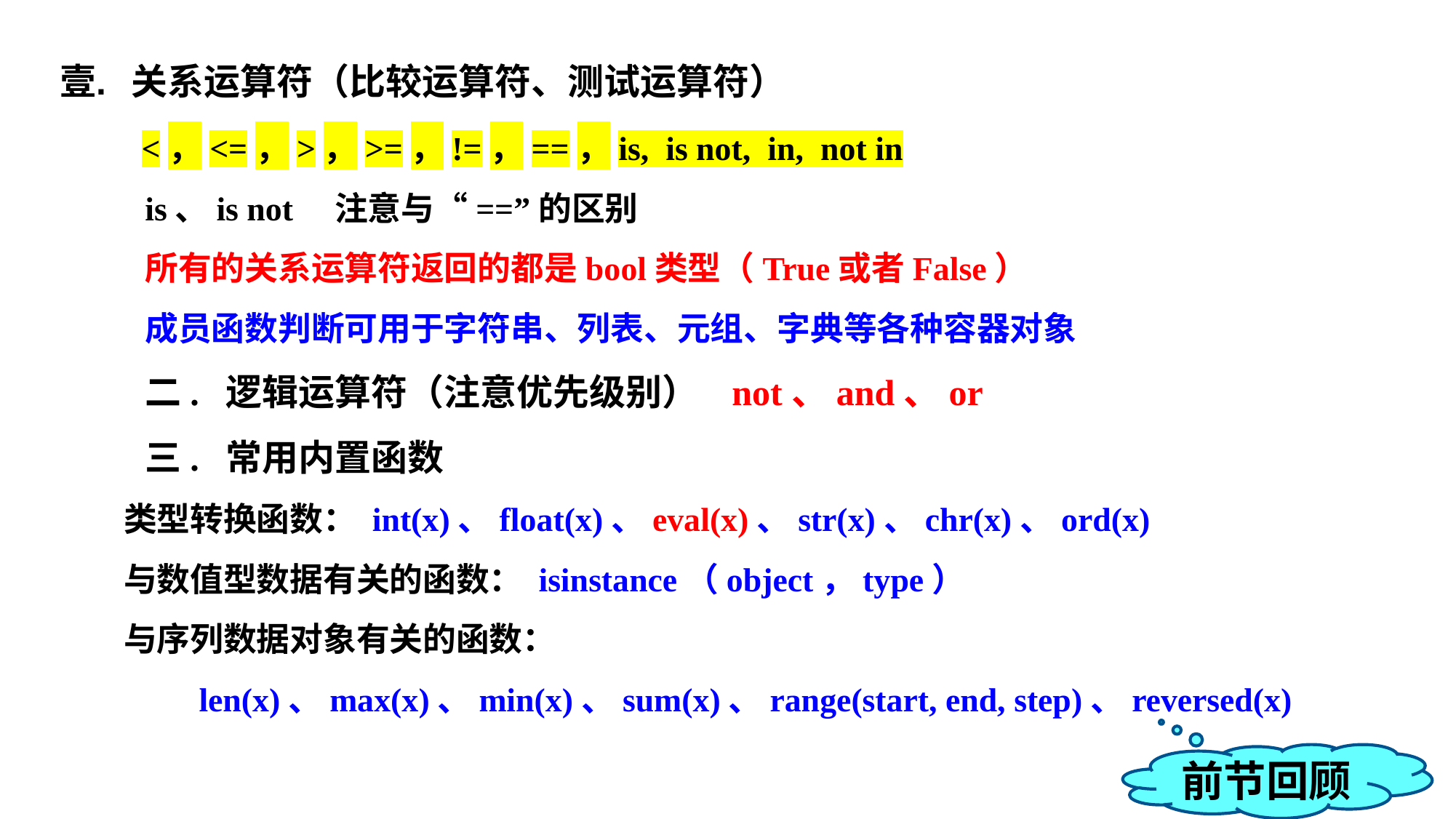

关系运算符（比较运算符、测试运算符）
         <，<=，>，>=，!=，==，is,  is not,  in,  not in
is、is not    注意与“==”的区别
所有的关系运算符返回的都是bool类型（True或者False）
成员函数判断可用于字符串、列表、元组、字典等各种容器对象
二.  逻辑运算符（注意优先级别）   not、and、or
三.  常用内置函数
类型转换函数： int(x)、float(x)、eval(x)、str(x)、chr(x)、ord(x)
与数值型数据有关的函数： isinstance（object，type）
与序列数据对象有关的函数：
         len(x)、max(x)、min(x)、sum(x)、range(start, end, step)、reversed(x)
前节回顾